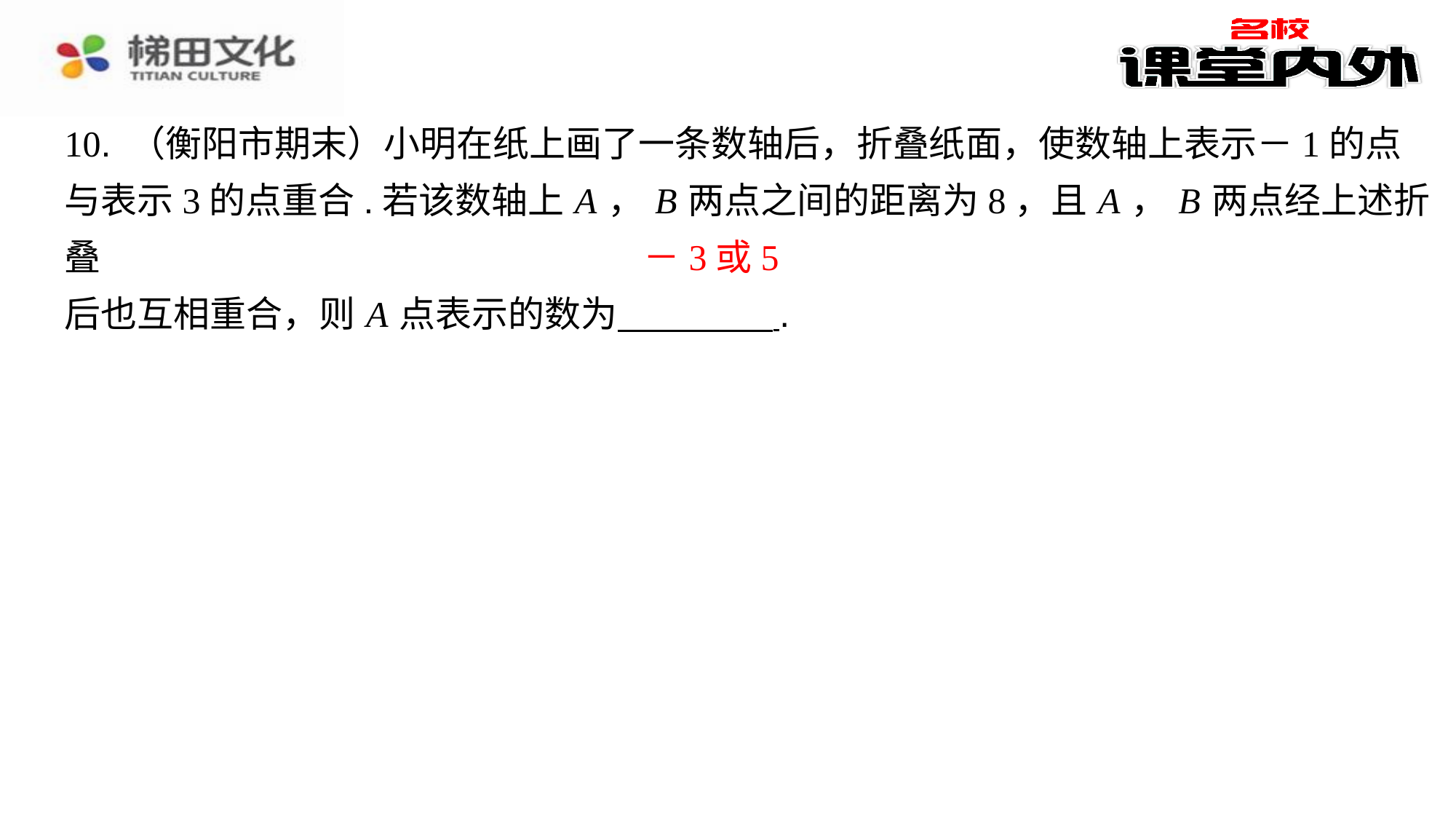

10. （衡阳市期末）小明在纸上画了一条数轴后，折叠纸面，使数轴上表示－1的点
与表示3的点重合.若该数轴上 A ， B 两点之间的距离为8，且 A ， B 两点经上述折叠
后也互相重合，则 A 点表示的数为                        ⁠.
－3或5